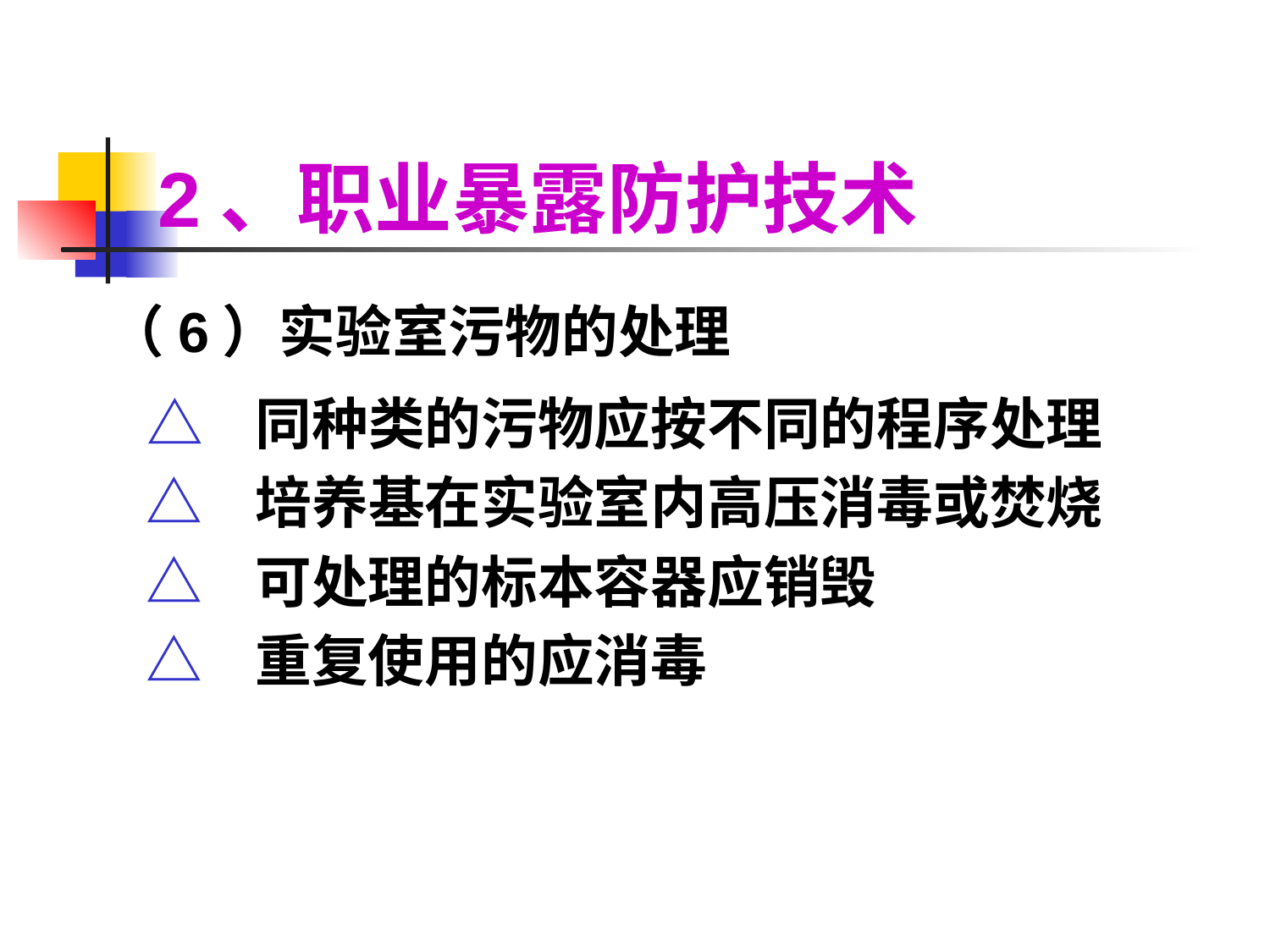

# 2、职业暴露防护技术
（6）实验室污物的处理
   △   同种类的污物应按不同的程序处理
   △   培养基在实验室内高压消毒或焚烧
   △   可处理的标本容器应销毁
   △   重复使用的应消毒